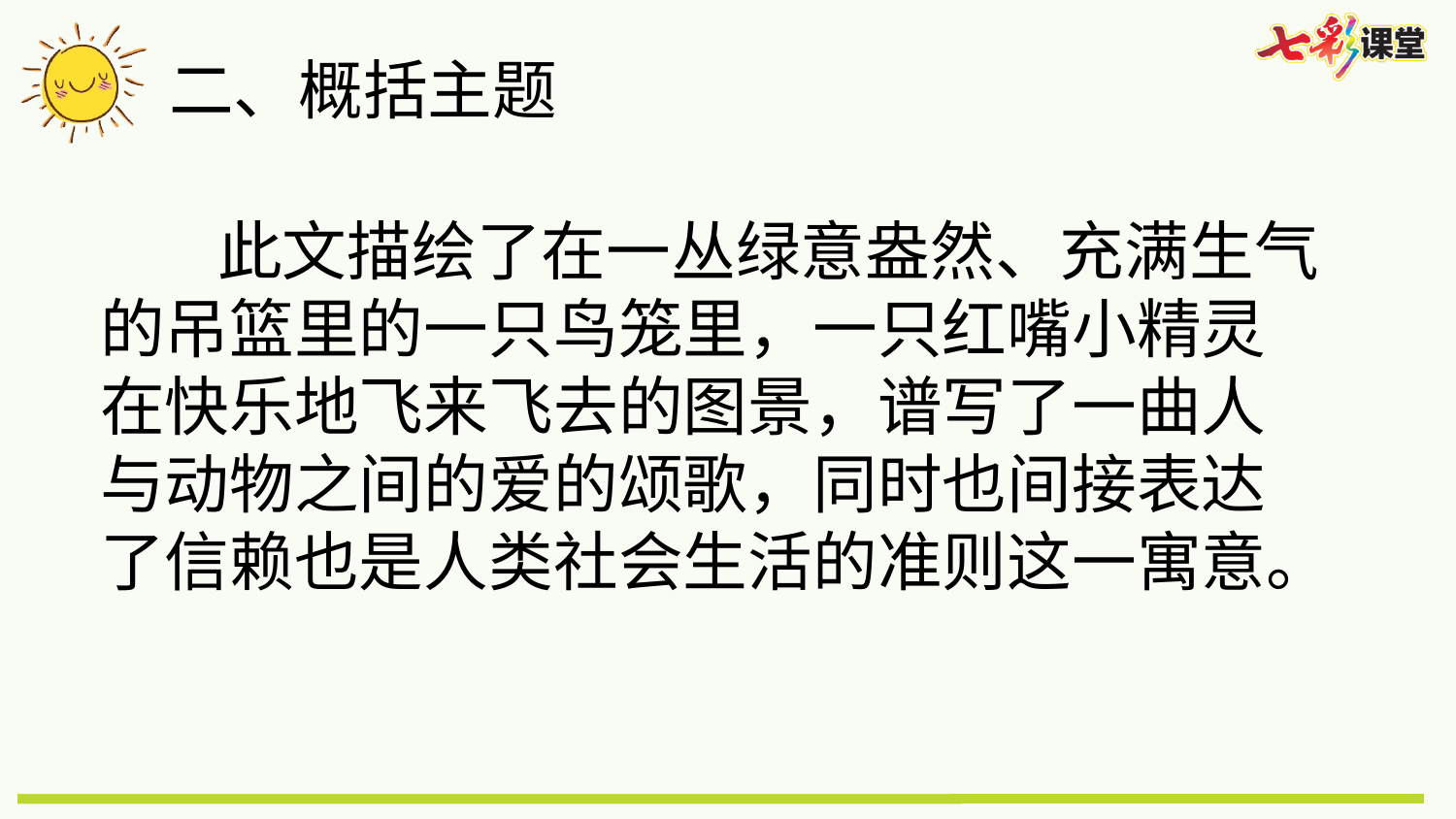

二、概括主题
       此文描绘了在一丛绿意盎然、充满生气的吊篮里的一只鸟笼里，一只红嘴小精灵在快乐地飞来飞去的图景，谱写了一曲人与动物之间的爱的颂歌，同时也间接表达了信赖也是人类社会生活的准则这一寓意。